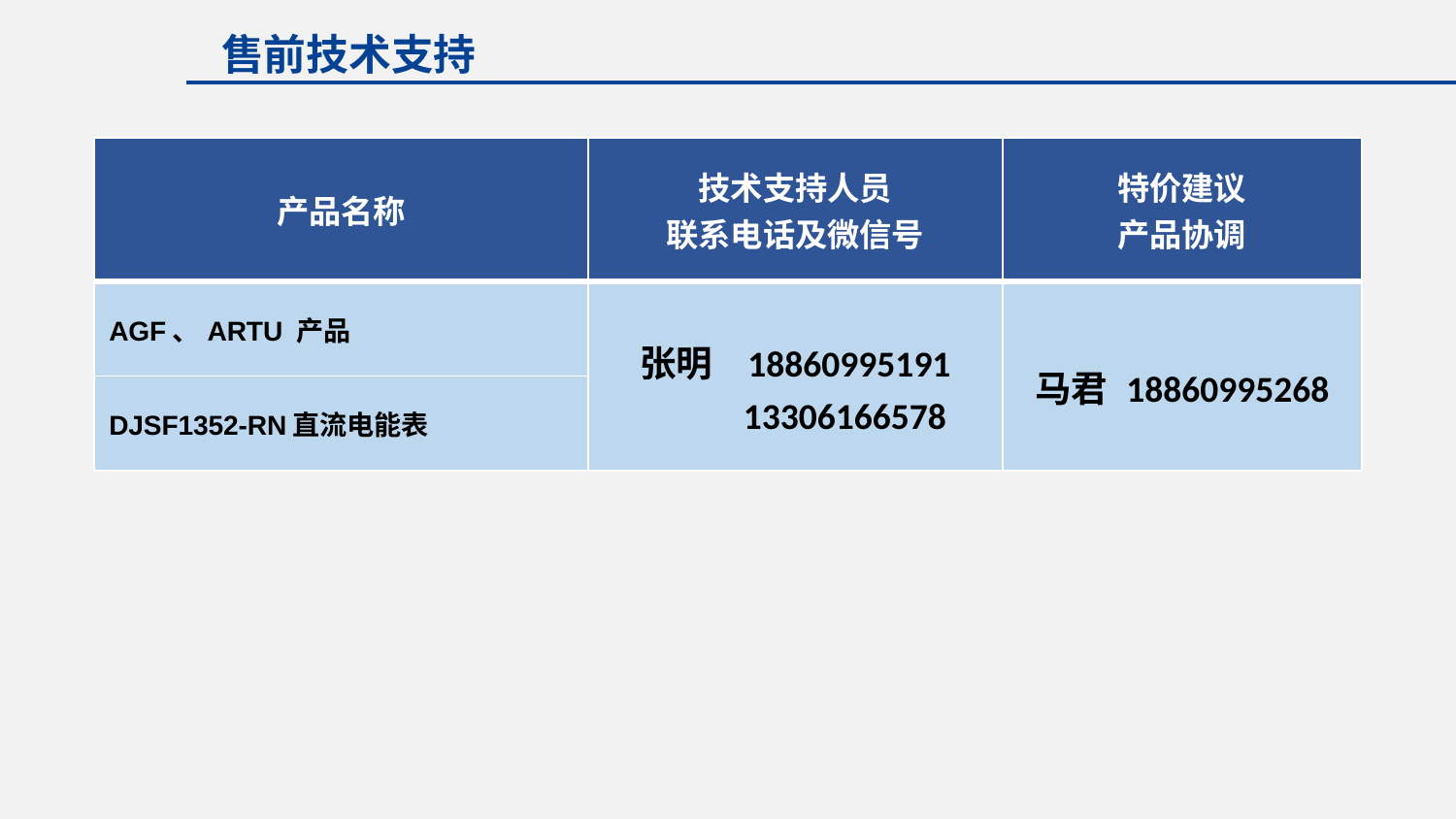

售前技术支持
| 产品名称 | 技术支持人员 联系电话及微信号 | 特价建议 产品协调 |
| --- | --- | --- |
| AGF、ARTU 产品 | 张明 18860995191 13306166578 | 马君 18860995268 |
| DJSF1352-RN直流电能表 |  |  |